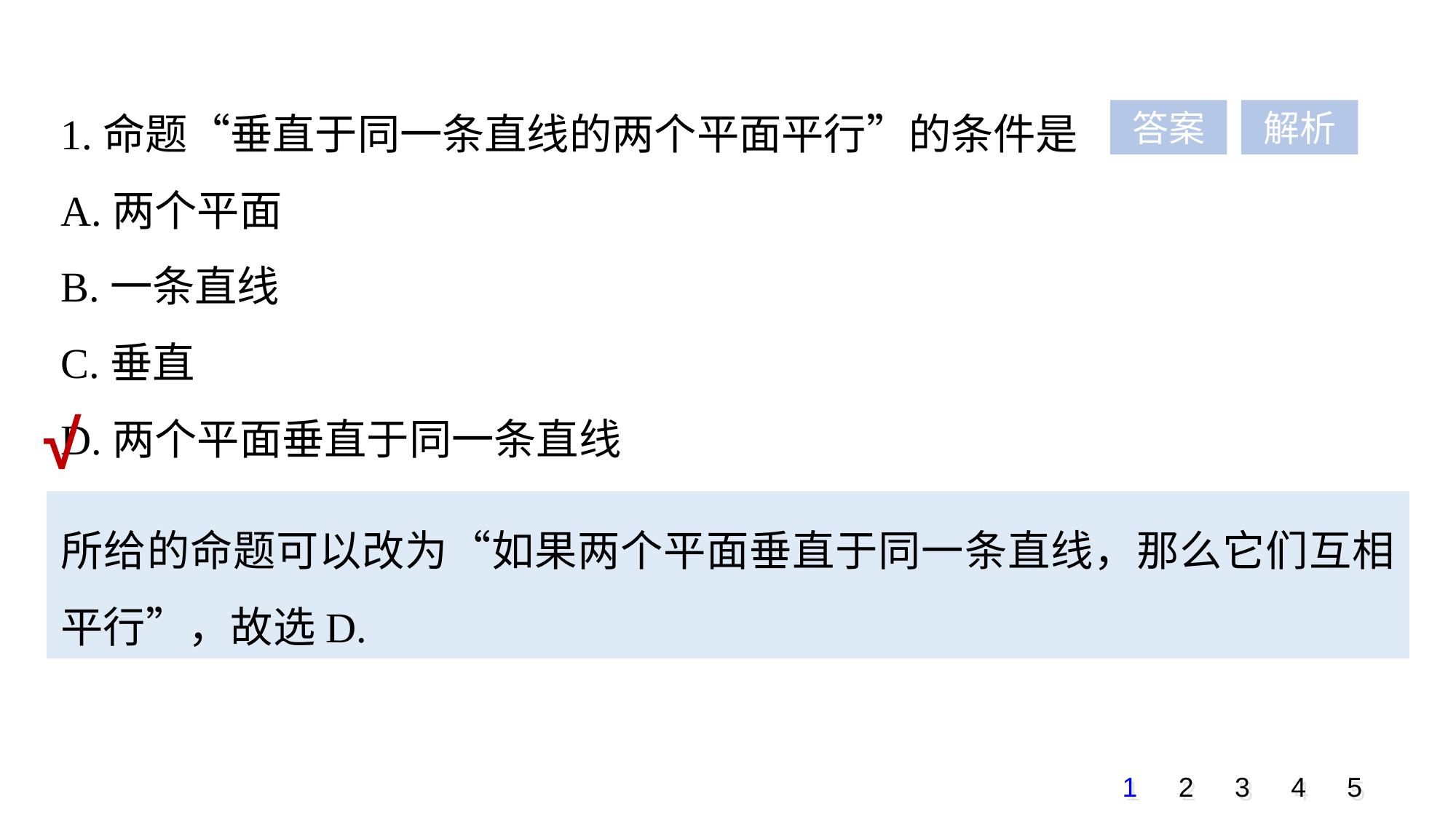

1.命题“垂直于同一条直线的两个平面平行”的条件是
A.两个平面
B.一条直线
C.垂直
D.两个平面垂直于同一条直线
答案
解析
√
所给的命题可以改为“如果两个平面垂直于同一条直线，那么它们互相平行”，故选D.
1
2
3
4
5